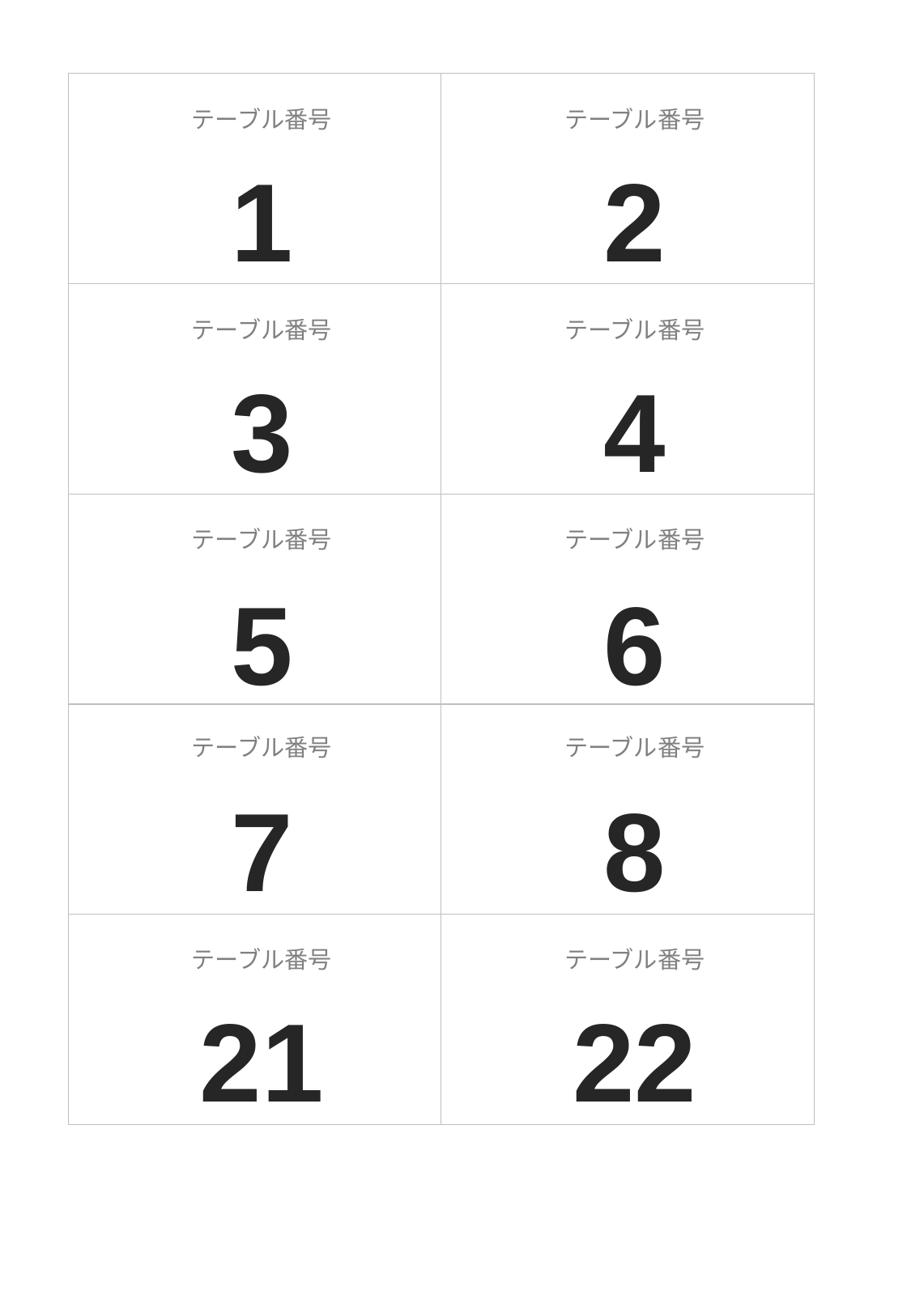

テーブル番号
テーブル番号
1
2

テーブル番号
テーブル番号
3
4

テーブル番号
テーブル番号
5
6

テーブル番号
テーブル番号
7
8

テーブル番号
テーブル番号
21
22